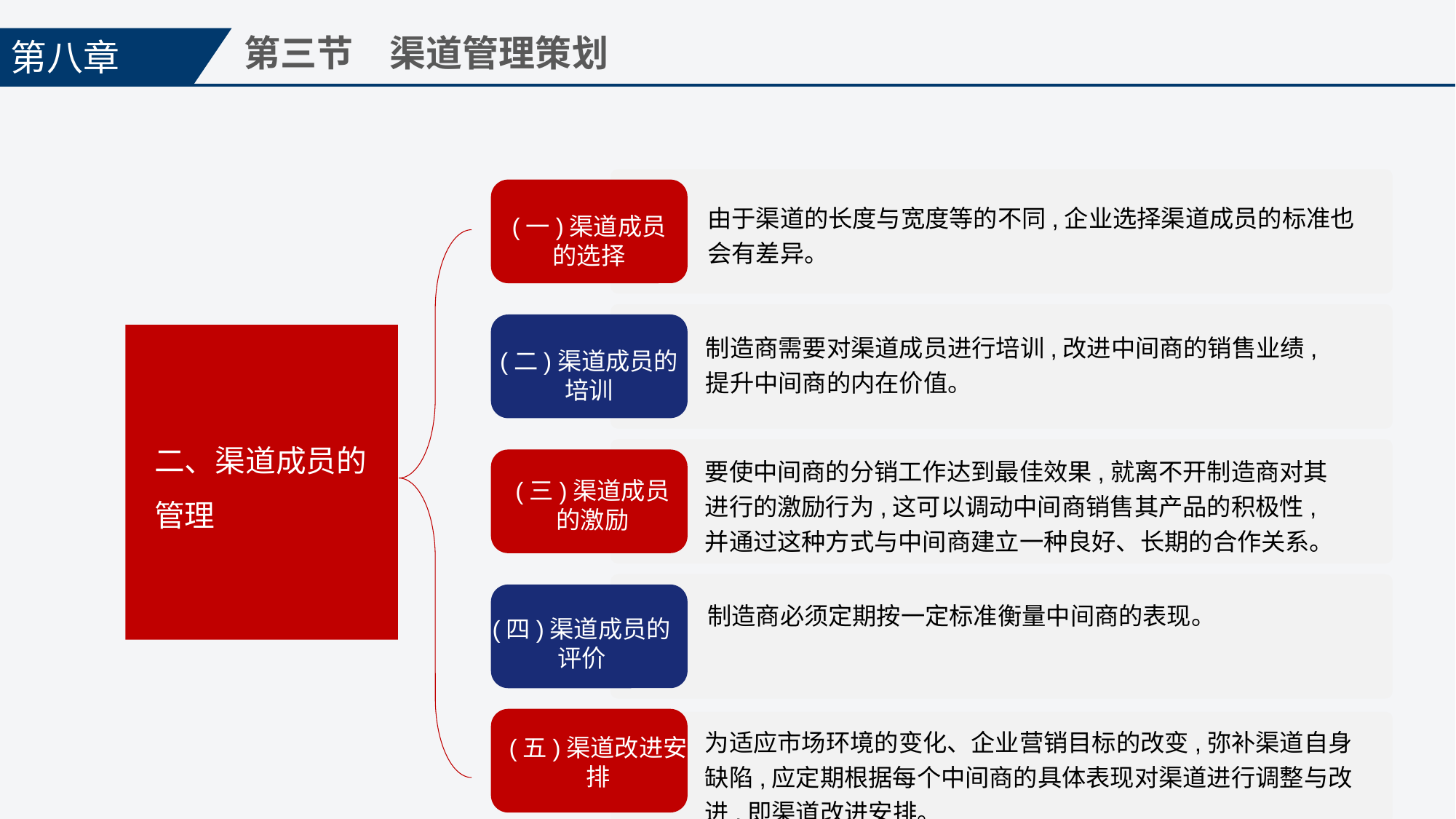

第八章
第三节　渠道管理策划

(一)渠道成员的选择
由于渠道的长度与宽度等的不同,企业选择渠道成员的标准也会有差异。

(二)渠道成员的培训
制造商需要对渠道成员进行培训,改进中间商的销售业绩,提升中间商的内在价值。

二、渠道成员的管理

要使中间商的分销工作达到最佳效果,就离不开制造商对其进行的激励行为,这可以调动中间商销售其产品的积极性,并通过这种方式与中间商建立一种良好、长期的合作关系。

(三)渠道成员的激励

(四)渠道成员的评价
制造商必须定期按一定标准衡量中间商的表现。

(五)渠道改进安排

为适应市场环境的变化、企业营销目标的改变,弥补渠道自身缺陷,应定期根据每个中间商的具体表现对渠道进行调整与改进,即渠道改进安排。